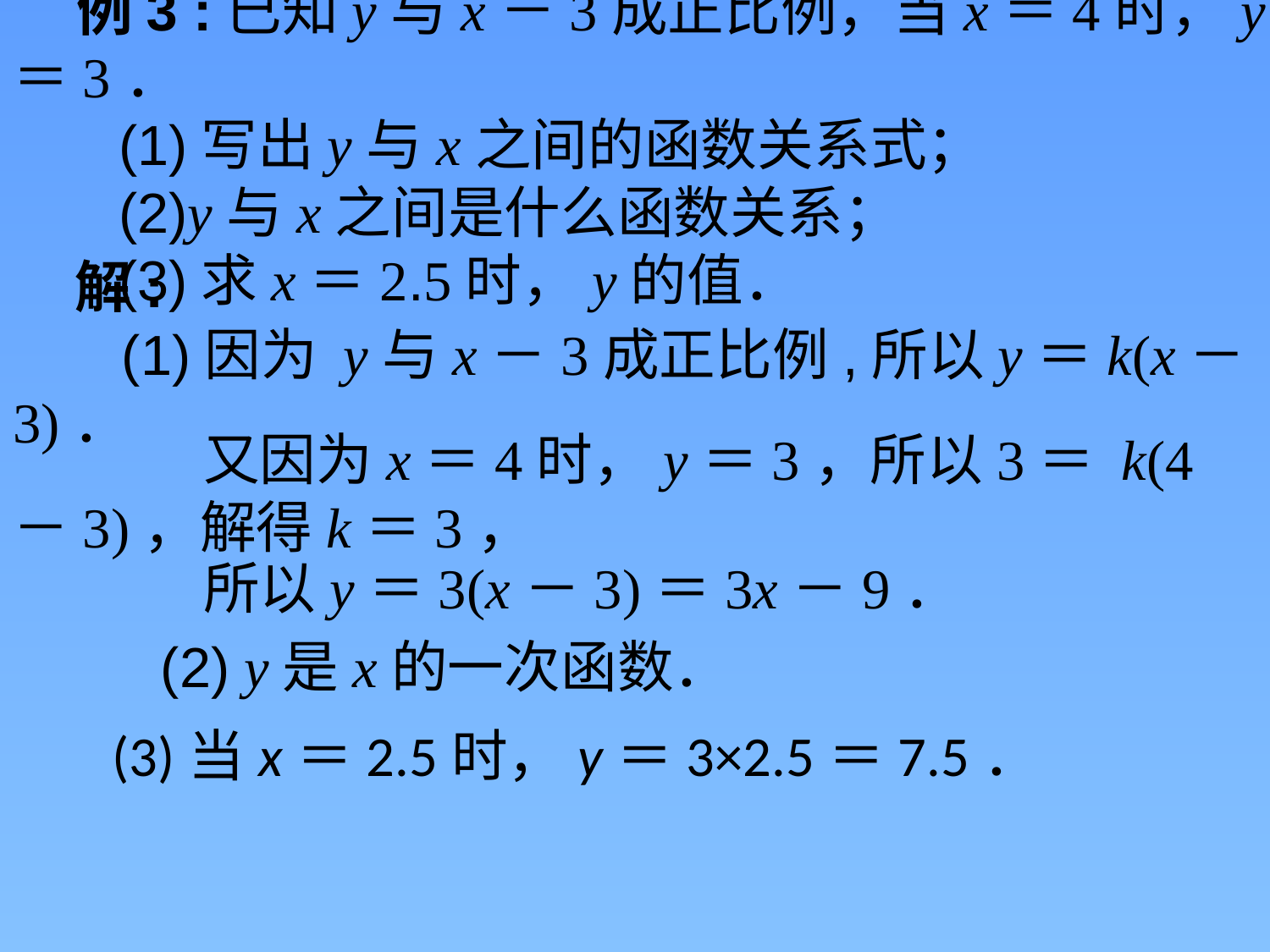

例3 :已知y与x－3成正比例，当x＝4时，y＝3．
(1)写出y与x之间的函数关系式；
(2)y与x之间是什么函数关系；
(3)求x＝2.5时，y的值．
解:
   (1)因为 y与x－3成正比例,所以y＝k(x－3)．
又因为x＝4时，y＝3，所以3＝ k(4－3)，解得k＝3，
所以y＝3(x－3)＝3x－9．
(2) y是x的一次函数．
(3)当x＝2.5时，y＝3×2.5＝7.5．